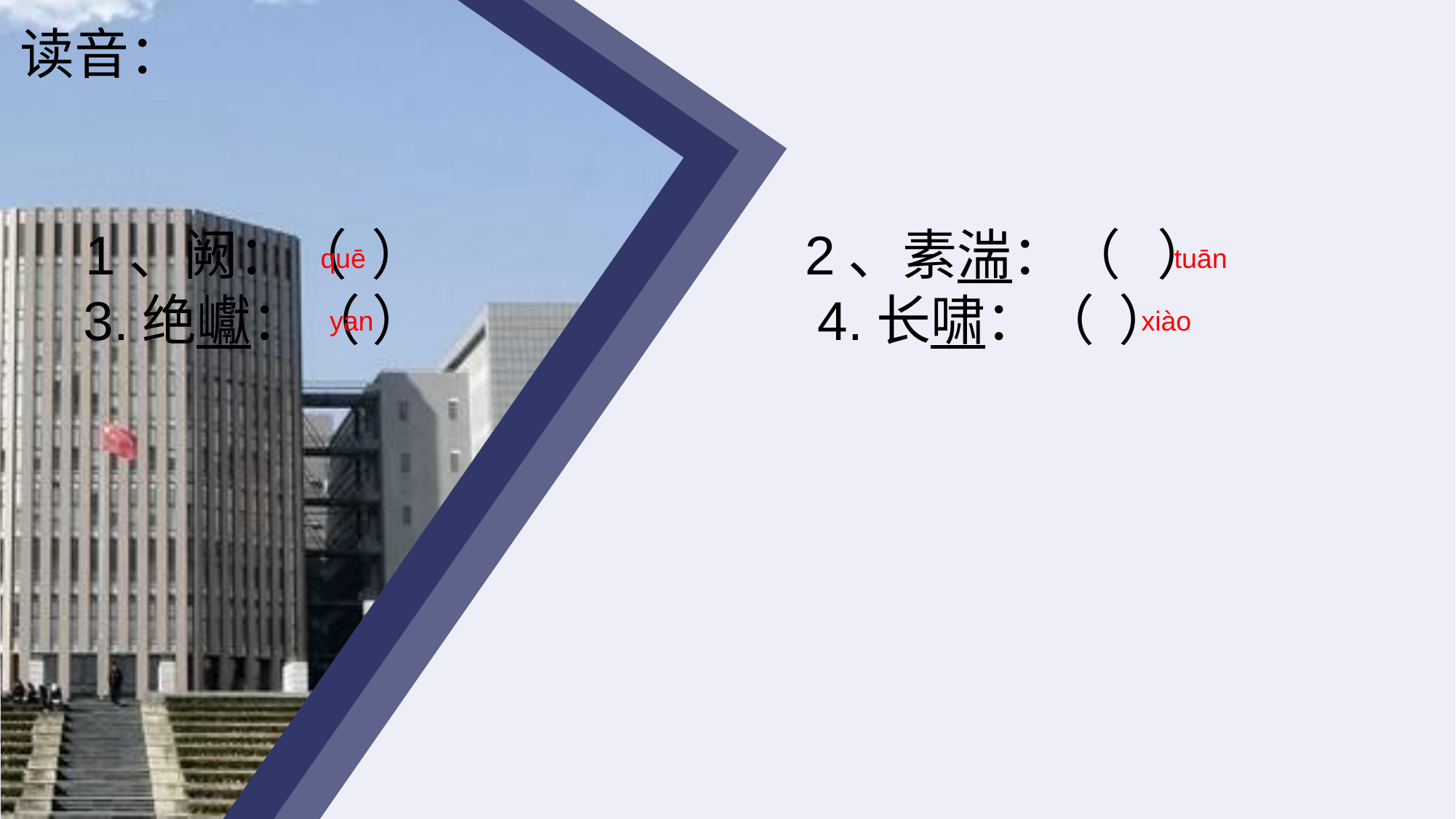

读音：
    1、阙：（  ）                              2、素湍：（   ）
   3.绝巘：（ ）                               4.长啸：（  ）
quē
 tuān
yan
xiào